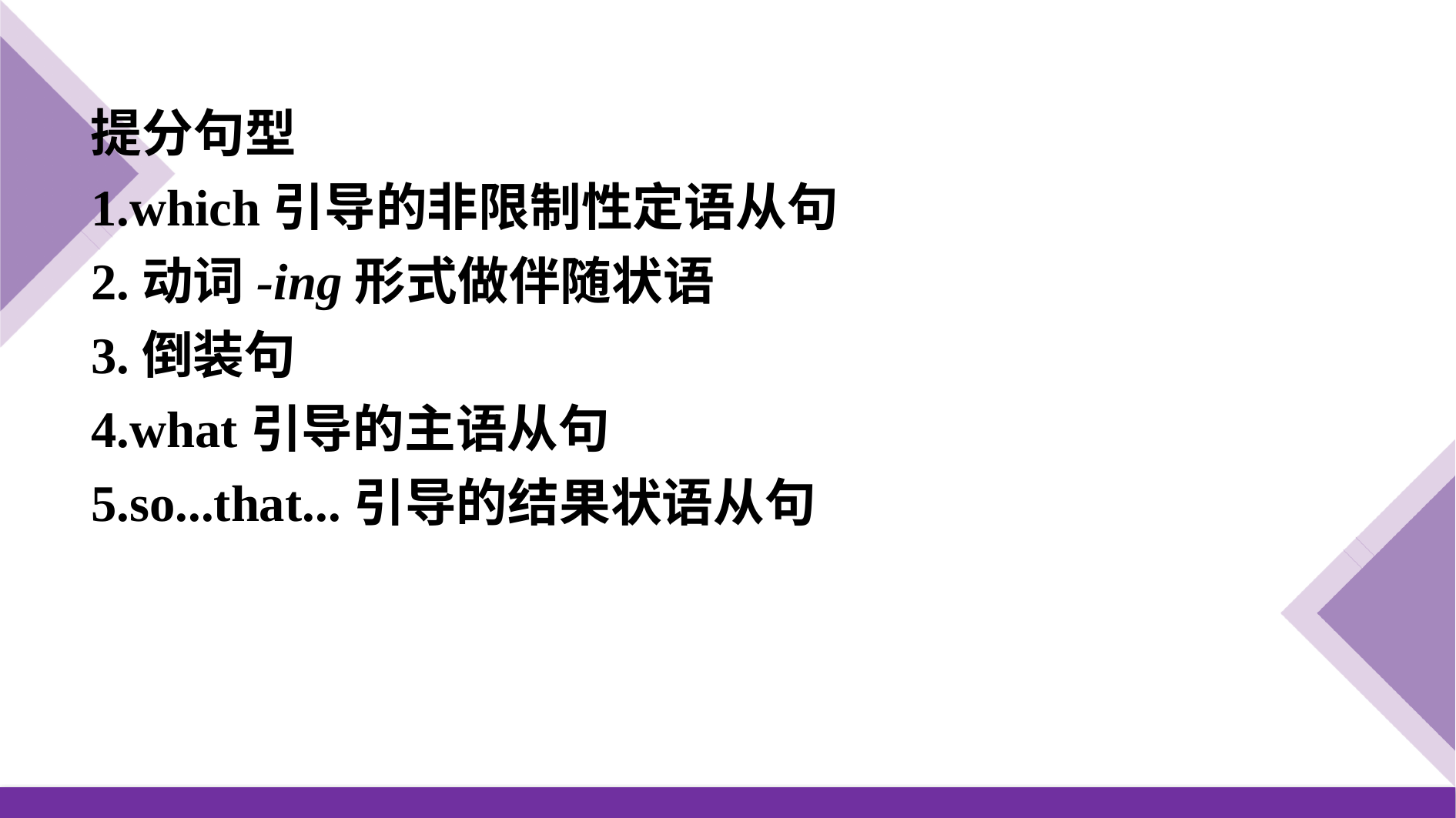

提分句型
1.which引导的非限制性定语从句
2.动词-ing形式做伴随状语
3.倒装句
4.what引导的主语从句
5.so...that...引导的结果状语从句